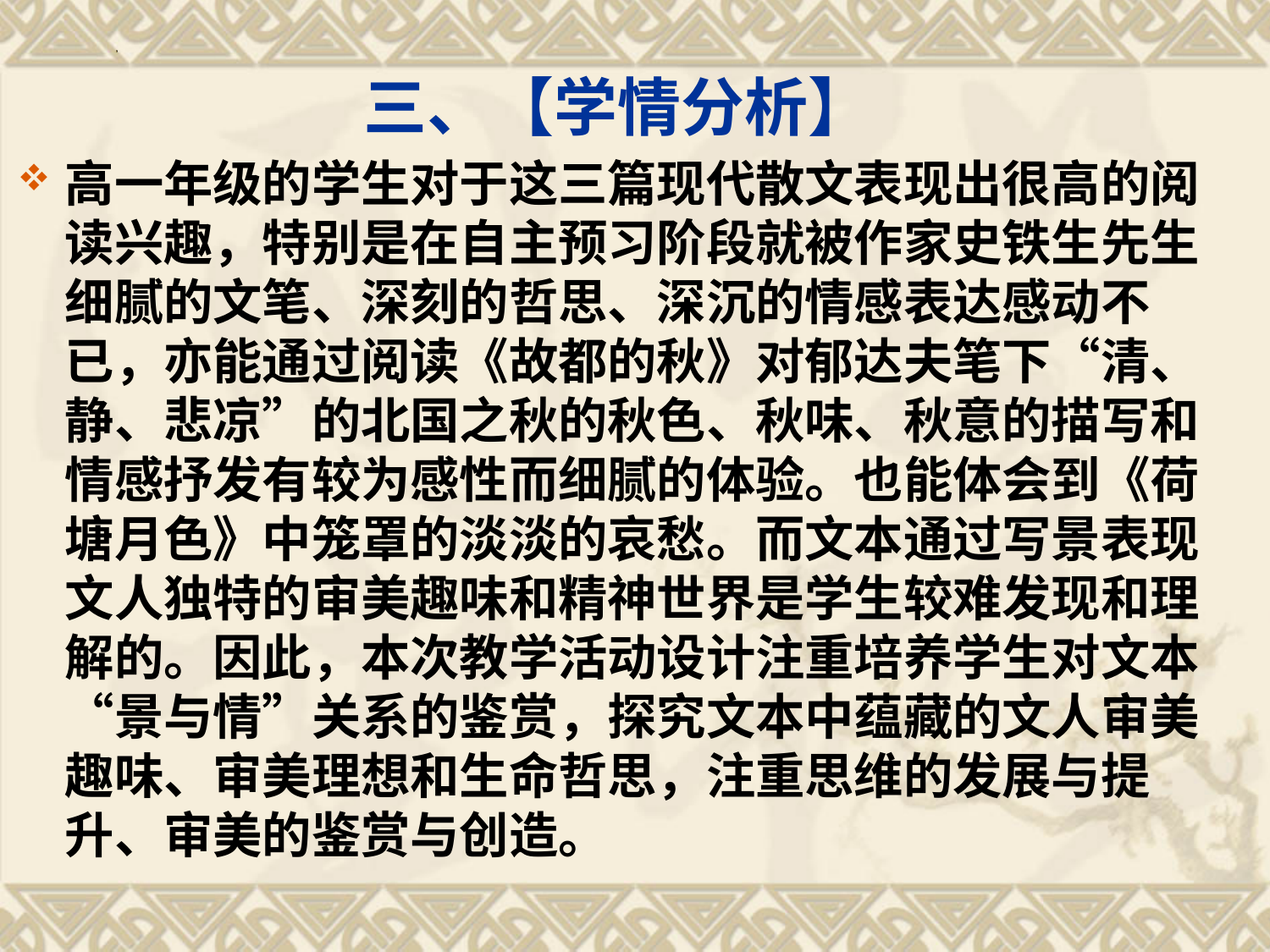

# 三、【学情分析】
高一年级的学生对于这三篇现代散文表现出很高的阅读兴趣，特别是在自主预习阶段就被作家史铁生先生细腻的文笔、深刻的哲思、深沉的情感表达感动不已，亦能通过阅读《故都的秋》对郁达夫笔下“清、静、悲凉”的北国之秋的秋色、秋味、秋意的描写和情感抒发有较为感性而细腻的体验。也能体会到《荷塘月色》中笼罩的淡淡的哀愁。而文本通过写景表现文人独特的审美趣味和精神世界是学生较难发现和理解的。因此，本次教学活动设计注重培养学生对文本“景与情”关系的鉴赏，探究文本中蕴藏的文人审美趣味、审美理想和生命哲思，注重思维的发展与提升、审美的鉴赏与创造。